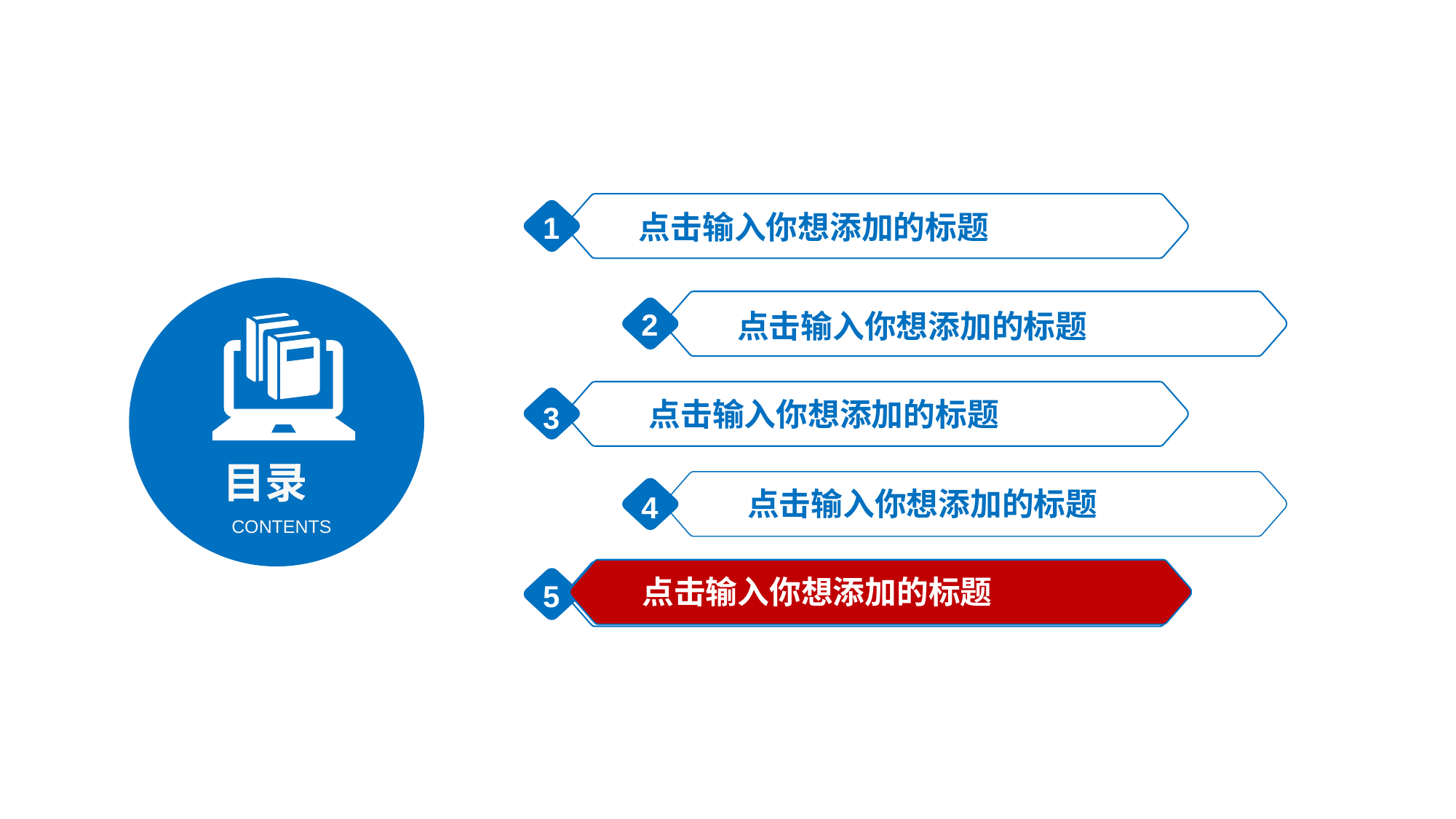

点击输入你想添加的标题
1

2
点击输入你想添加的标题

点击输入你想添加的标题
3
目录

点击输入你想添加的标题
4
CONTENTS

点击输入你想添加的标题
点击输入你想添加的标题
5